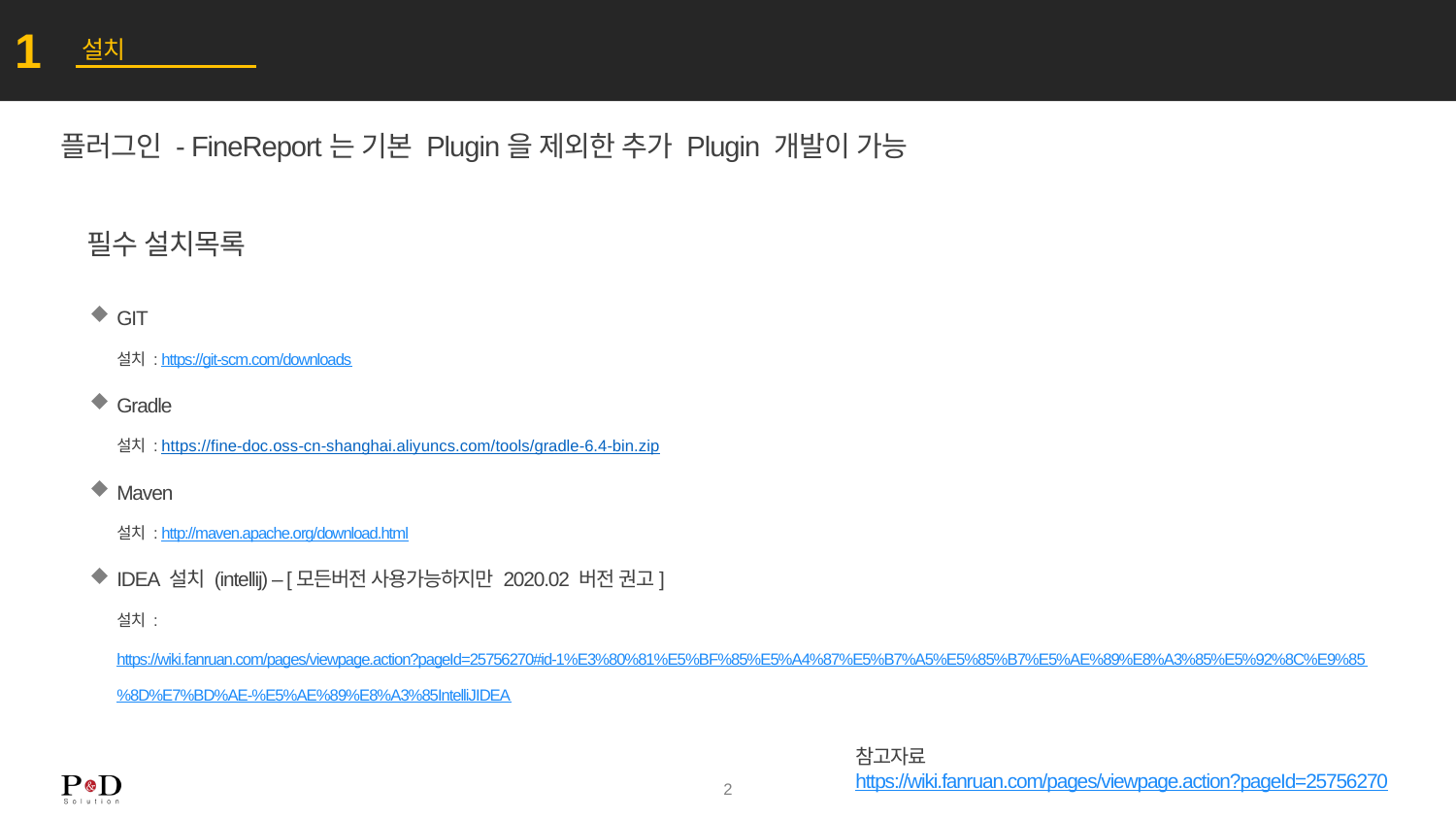

IDEA 설치 및 초기 설정
1
설치
플러그인 - FineReport는 기본 Plugin을 제외한 추가 Plugin 개발이 가능
필수 설치목록

GIT
설치 : https://git-scm.com/downloads
Gradle
설치 : https://fine-doc.oss-cn-shanghai.aliyuncs.com/tools/gradle-6.4-bin.zip
Maven
설치 : http://maven.apache.org/download.html
IDEA 설치 (intellij) – [모든버전 사용가능하지만 2020.02 버전 권고]
설치 : https://wiki.fanruan.com/pages/viewpage.action?pageId=25756270#id-1%E3%80%81%E5%BF%85%E5%A4%87%E5%B7%A5%E5%85%B7%E5%AE%89%E8%A3%85%E5%92%8C%E9%85%8D%E7%BD%AE-%E5%AE%89%E8%A3%85IntelliJIDEA
참고자료  https://wiki.fanruan.com/pages/viewpage.action?pageId=25756270